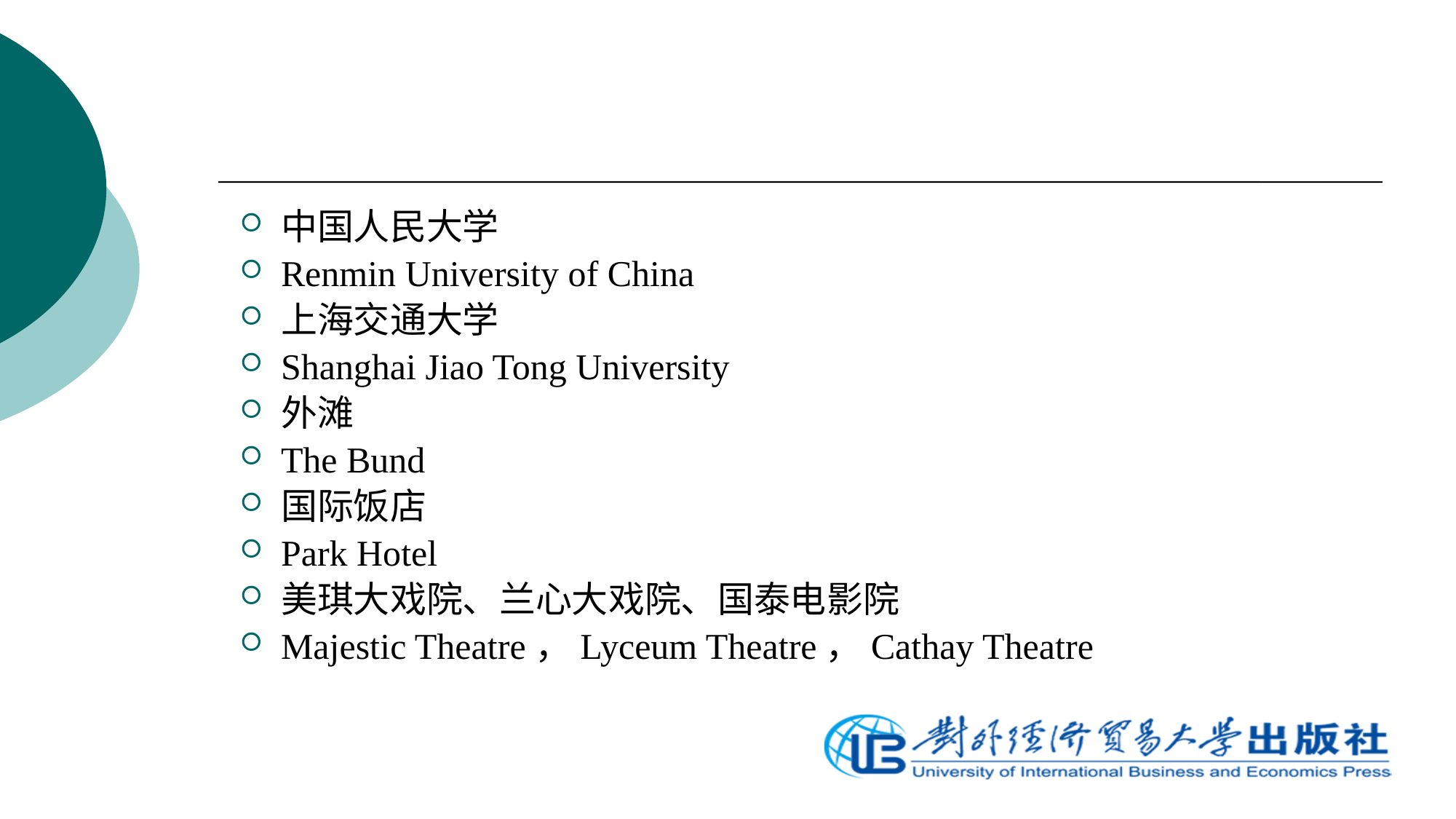

中国人民大学
Renmin University of China
上海交通大学
Shanghai Jiao Tong University
外滩
The Bund
国际饭店
Park Hotel
美琪大戏院、兰心大戏院、国泰电影院
Majestic Theatre，Lyceum Theatre，Cathay Theatre